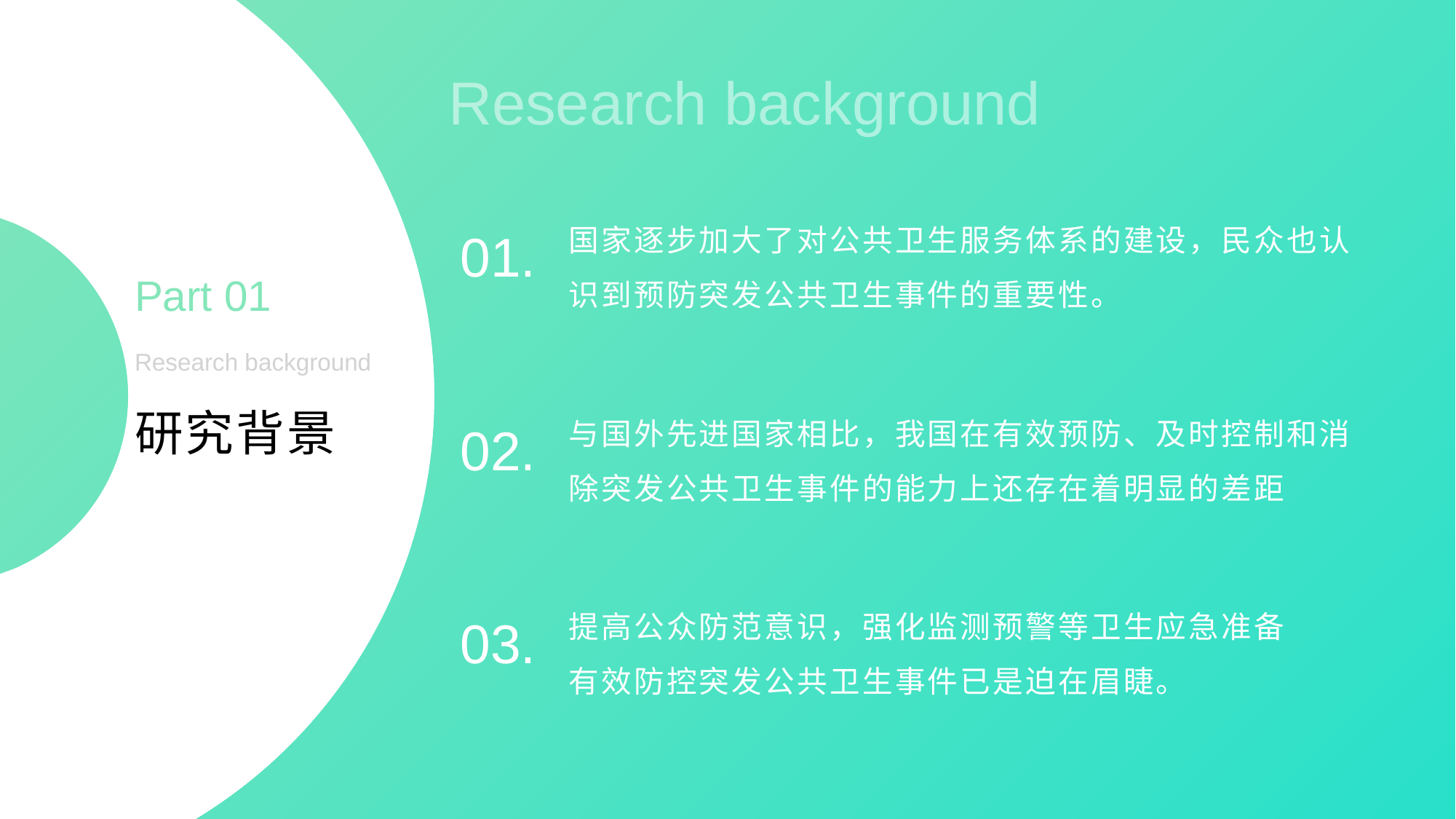

Research background
国家逐步加大了对公共卫生服务体系的建设，民众也认识到预防突发公共卫生事件的重要性。
01.
Part 01
Research background
与国外先进国家相比，我国在有效预防、及时控制和消除突发公共卫生事件的能力上还存在着明显的差距
研究背景
02.
提高公众防范意识，强化监测预警等卫生应急准备
有效防控突发公共卫生事件已是迫在眉睫。
03.